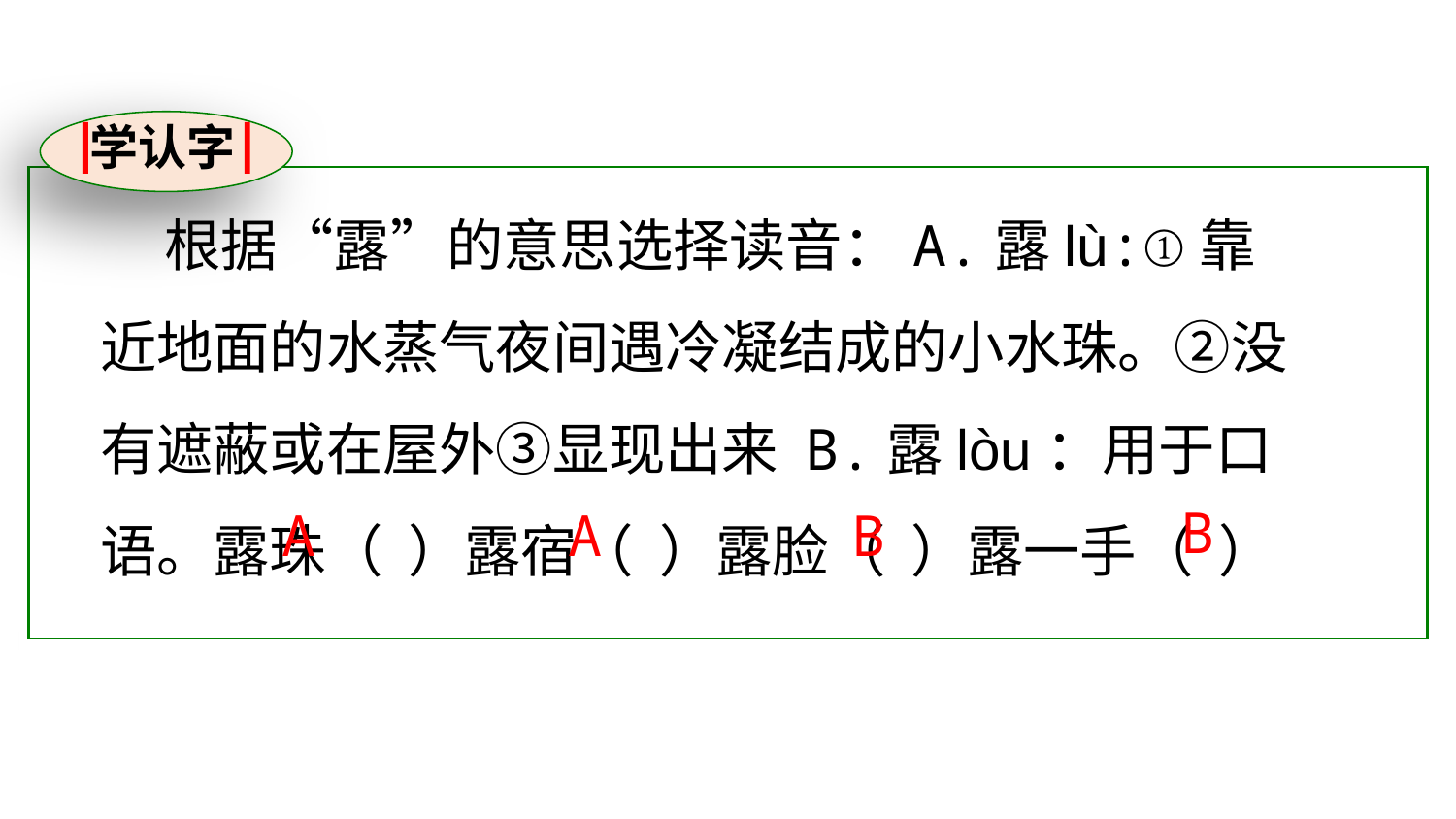

学认字

    根据“露”的意思选择读音：A.露lù:①靠近地面的水蒸气夜间遇冷凝结成的小水珠。②没有遮蔽或在屋外③显现出来 B.露lòu：用于口语。露珠（  ）露宿（  ）露脸（  ）露一手（  ）
B
A
A
B